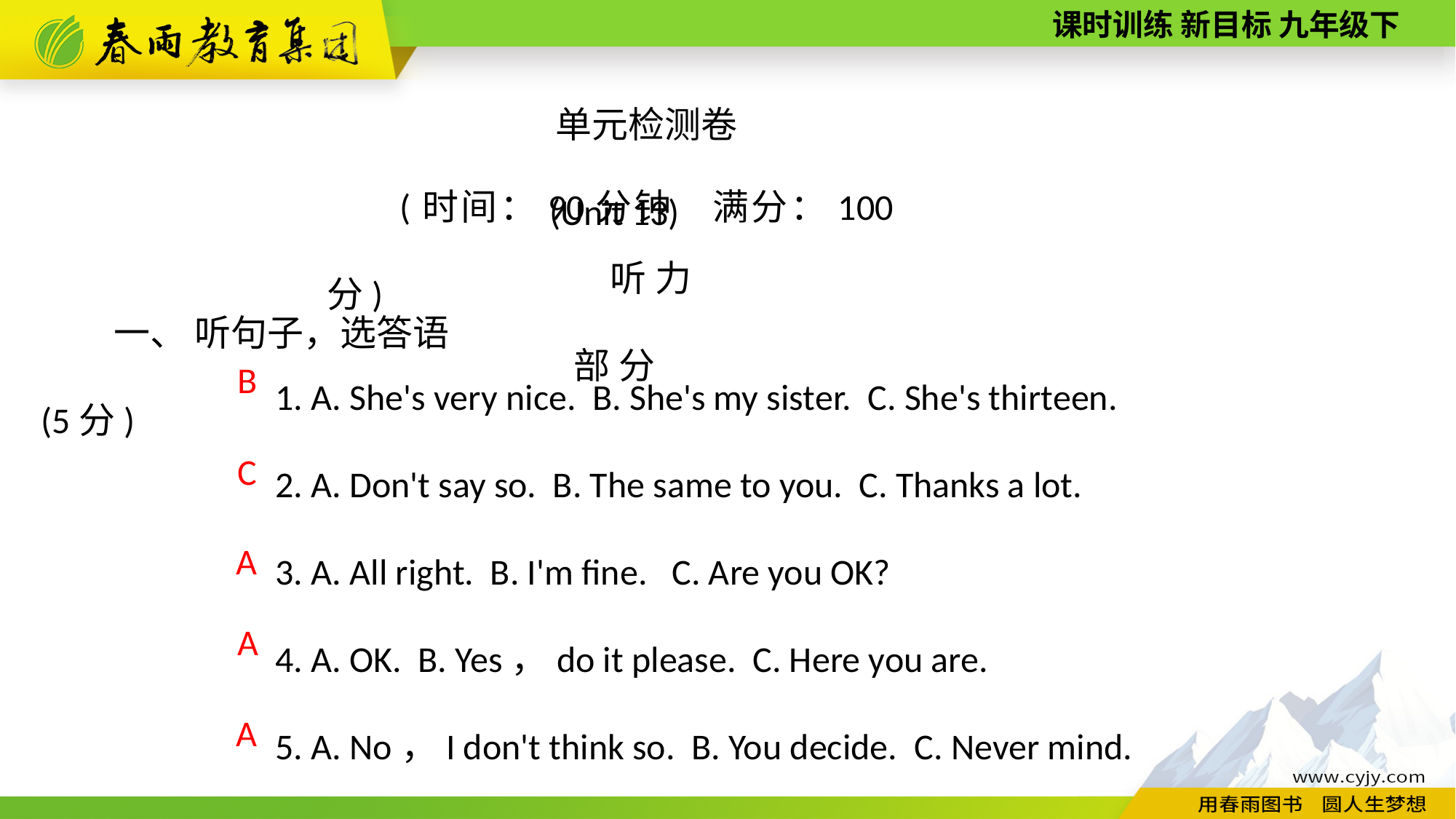

单元检测卷(Unit 13)
(时间：90分钟　满分：100分)
听 力 部 分
一、 听句子，选答语(5分)
1. A. She's very nice.  B. She's my sister.  C. She's thirteen.
2. A. Don't say so.  B. The same to you.  C. Thanks a lot.
3. A. All right.  B. I'm fine.   C. Are you OK?
4. A. OK.  B. Yes，do it please.  C. Here you are.
5. A. No，I don't think so.  B. You decide.   C. Never mind.
B
C
A
A
A